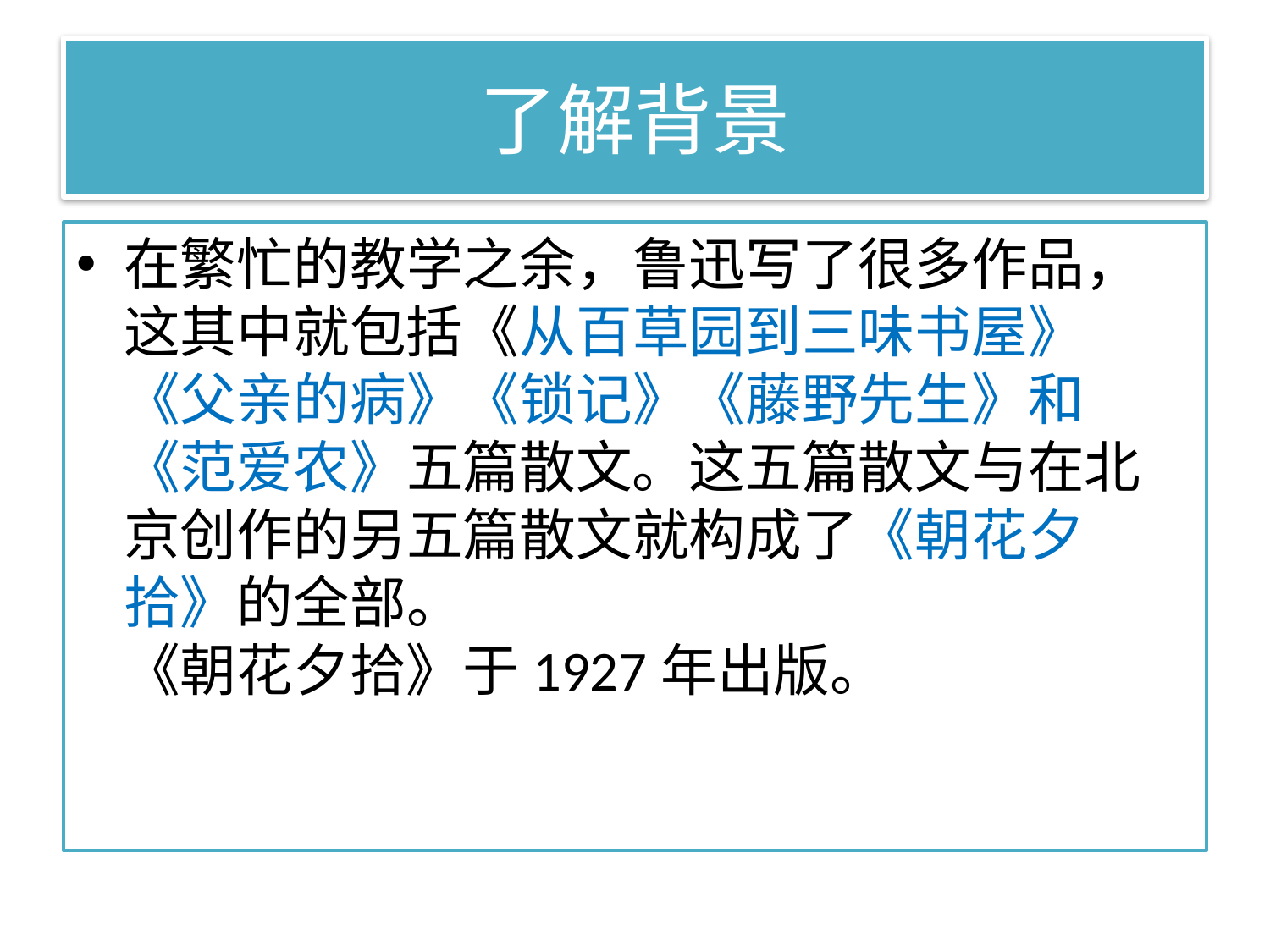

# 了解背景
在繁忙的教学之余，鲁迅写了很多作品，这其中就包括《从百草园到三味书屋》《父亲的病》《锁记》《藤野先生》和《范爱农》五篇散文。这五篇散文与在北京创作的另五篇散文就构成了《朝花夕拾》的全部。
《朝花夕拾》于1927年出版。